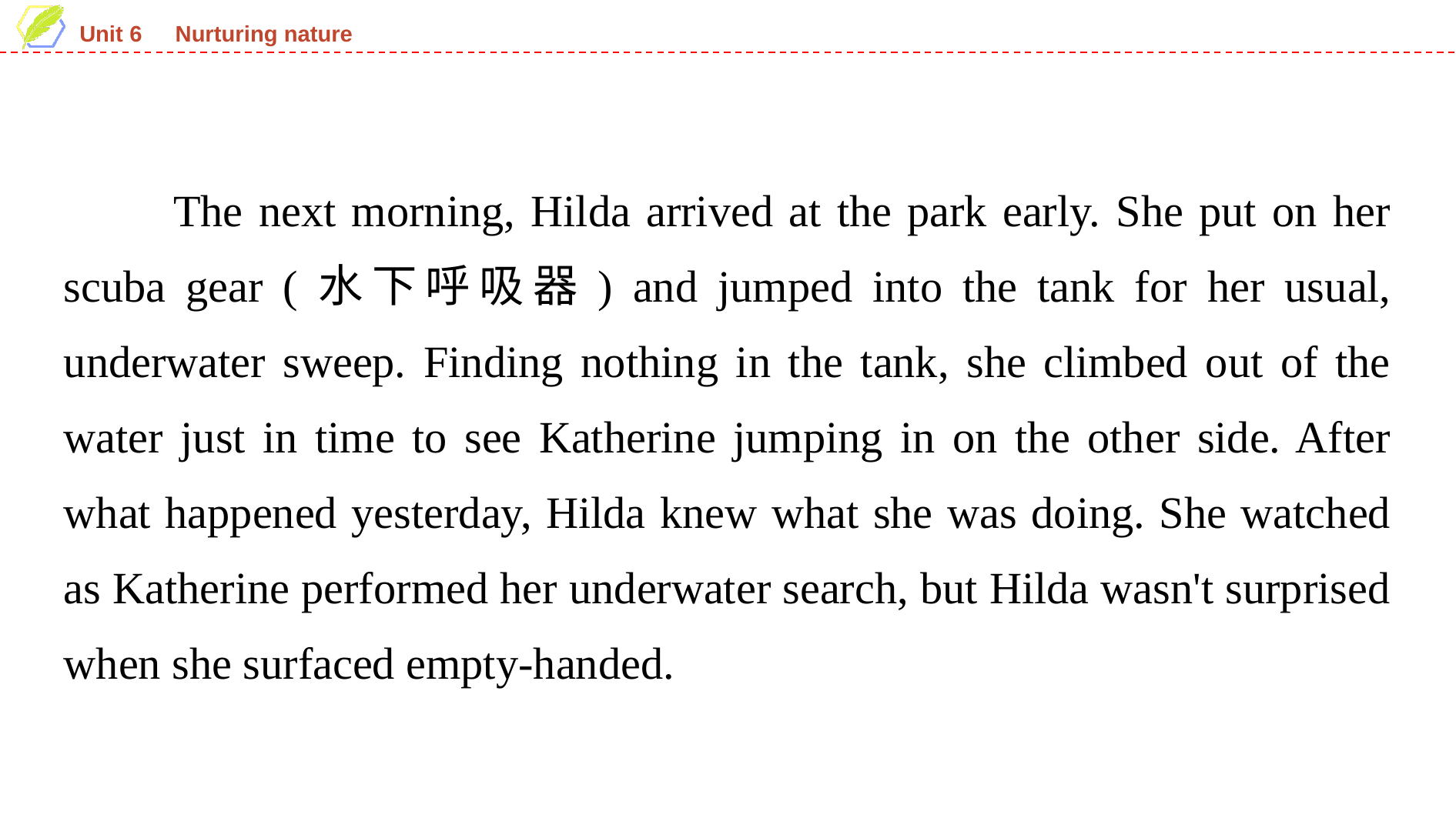

The next morning, Hilda arrived at the park early. She put on her scuba gear (水下呼吸器) and jumped into the tank for her usual, underwater sweep. Finding nothing in the tank, she climbed out of the water just in time to see Katherine jumping in on the other side. After what happened yesterday, Hilda knew what she was doing. She watched as Katherine performed her underwater search, but Hilda wasn't surprised when she surfaced empty-handed.